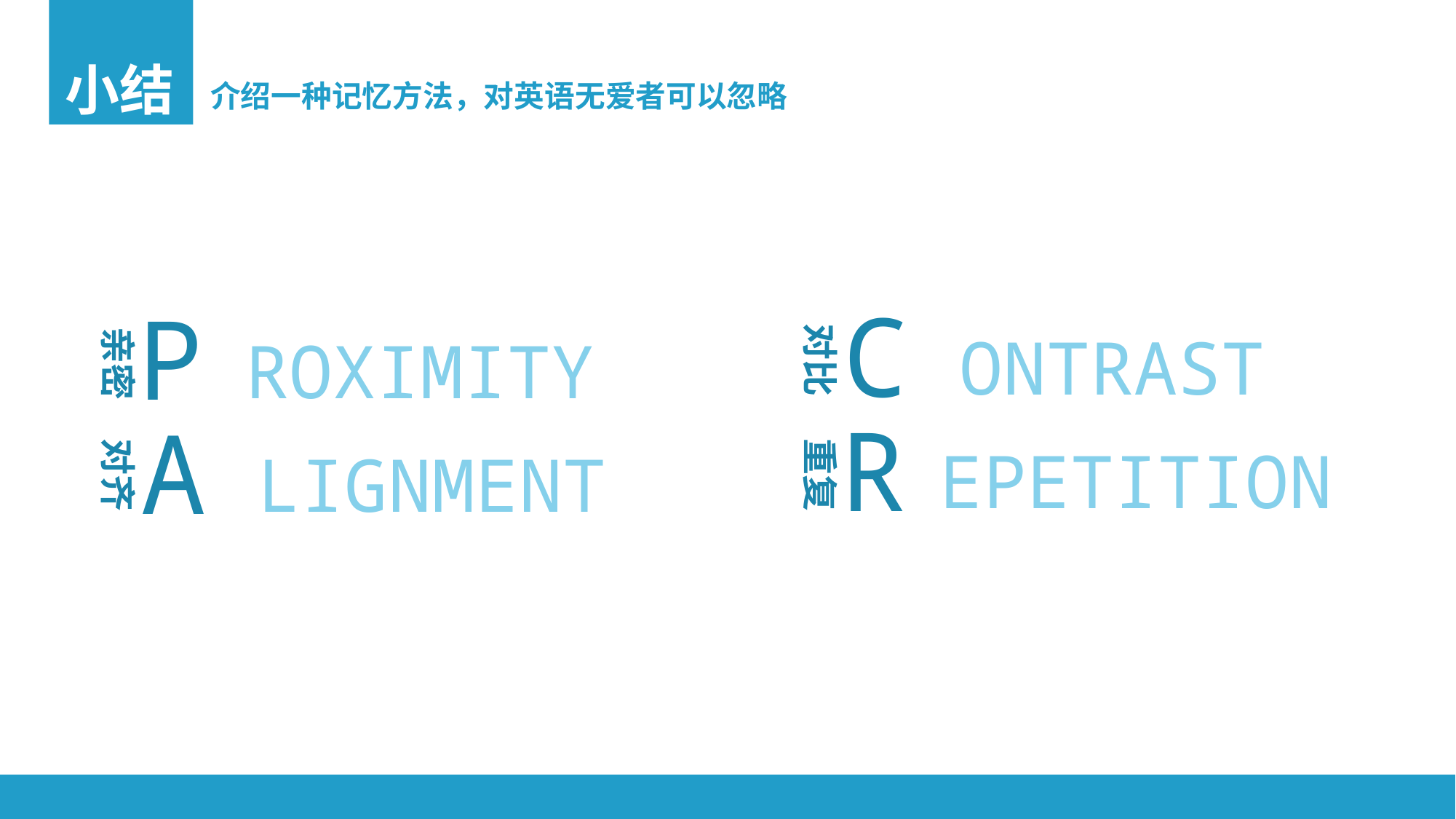

小结
介绍一种记忆方法，对英语无爱者可以忽略
C
P
对比
亲密
ONTRAST
ROXIMITY
R
A
重复
对齐
EPETITION
LIGNMENT